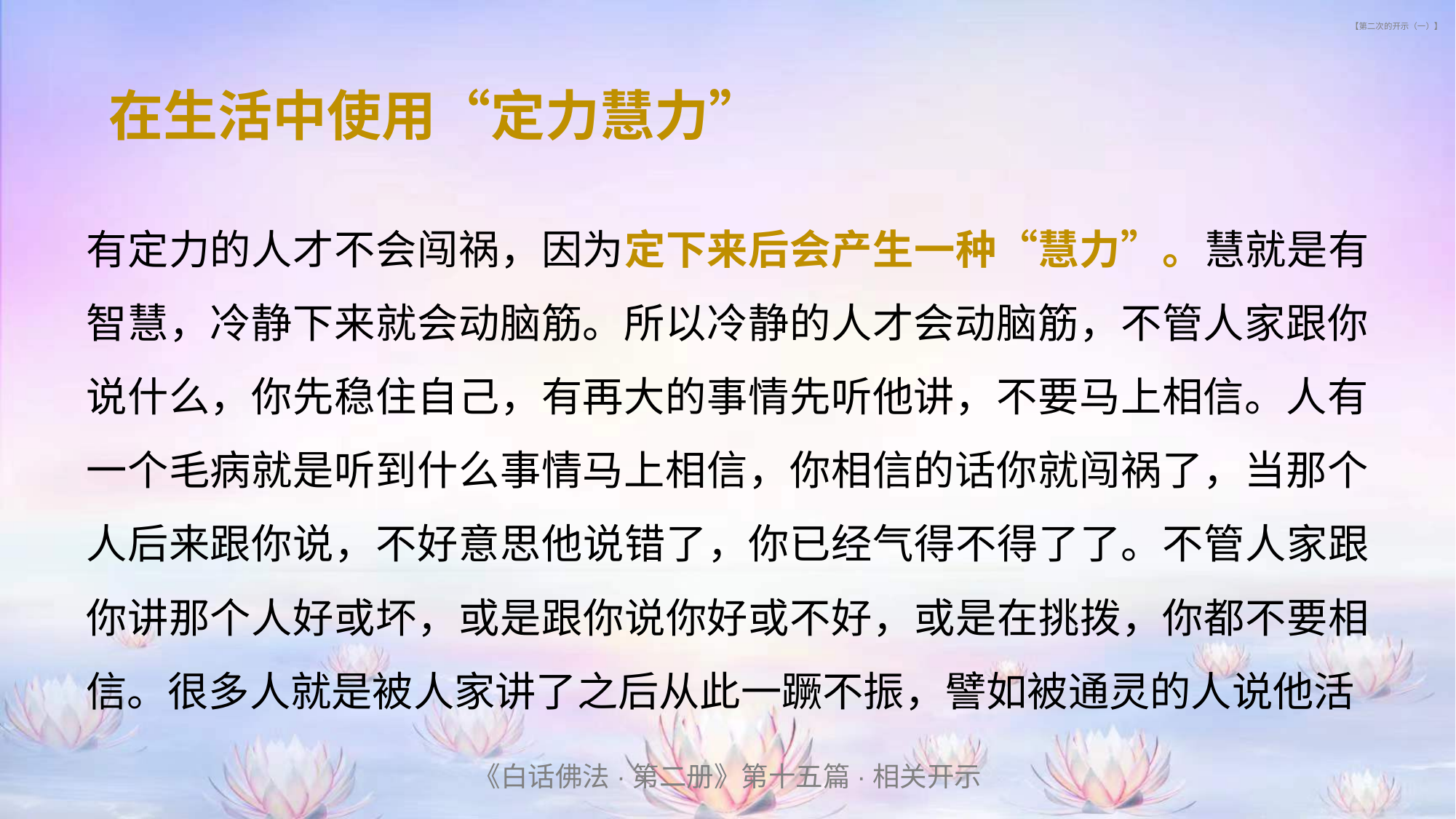

# 【第二次的开示（一）】
 在生活中使用“定力慧力”
有定力的人才不会闯祸，因为定下来后会产生一种“慧力”。慧就是有智慧，冷静下来就会动脑筋。所以冷静的人才会动脑筋，不管人家跟你说什么，你先稳住自己，有再大的事情先听他讲，不要马上相信。人有一个毛病就是听到什么事情马上相信，你相信的话你就闯祸了，当那个人后来跟你说，不好意思他说错了，你已经气得不得了了。不管人家跟你讲那个人好或坏，或是跟你说你好或不好，或是在挑拨，你都不要相信。很多人就是被人家讲了之后从此一蹶不振，譬如被通灵的人说他活
《白话佛法·第二册》第十五篇·相关开示